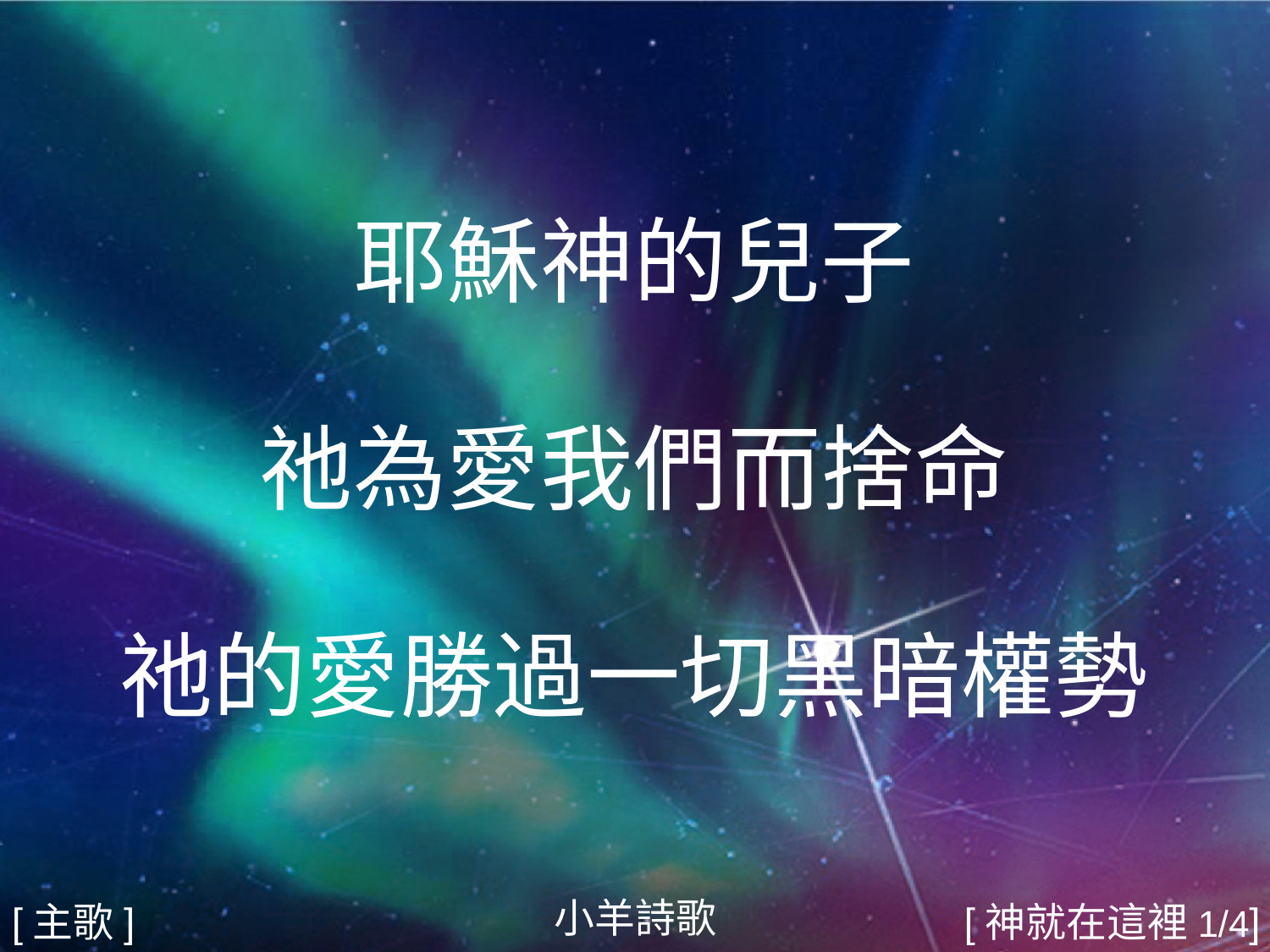

耶穌神的兒子

祂為愛我們而捨命

祂的愛勝過一切黑暗權勢

#

小羊詩歌
[主歌]
[神就在這裡1/4]